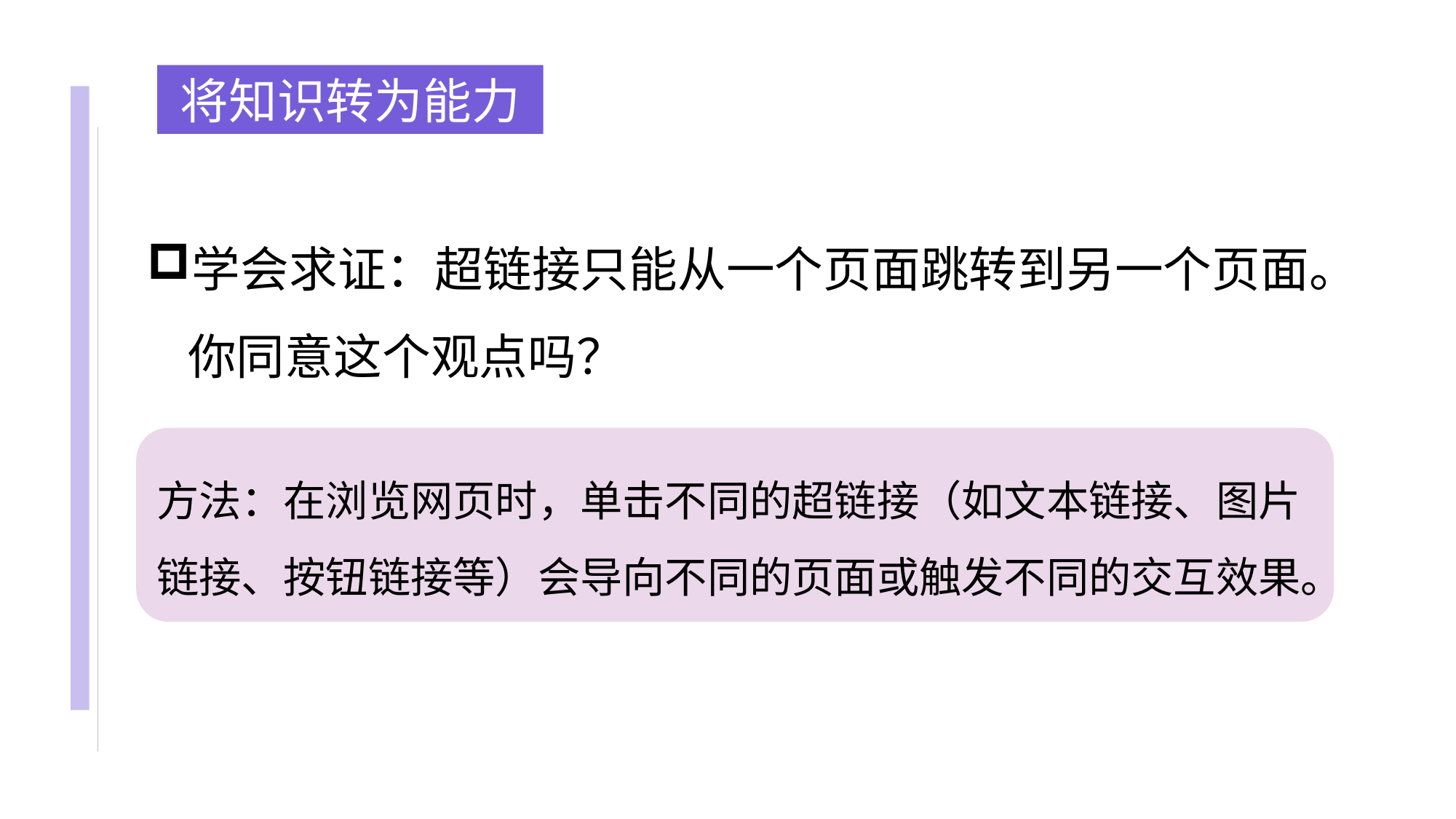

将知识转为能力

学会求证：超链接只能从一个页面跳转到另一个页面。你同意这个观点吗？

方法：在浏览网页时，单击不同的超链接（如文本链接、图片链接、按钮链接等）会导向不同的页面或触发不同的交互效果。